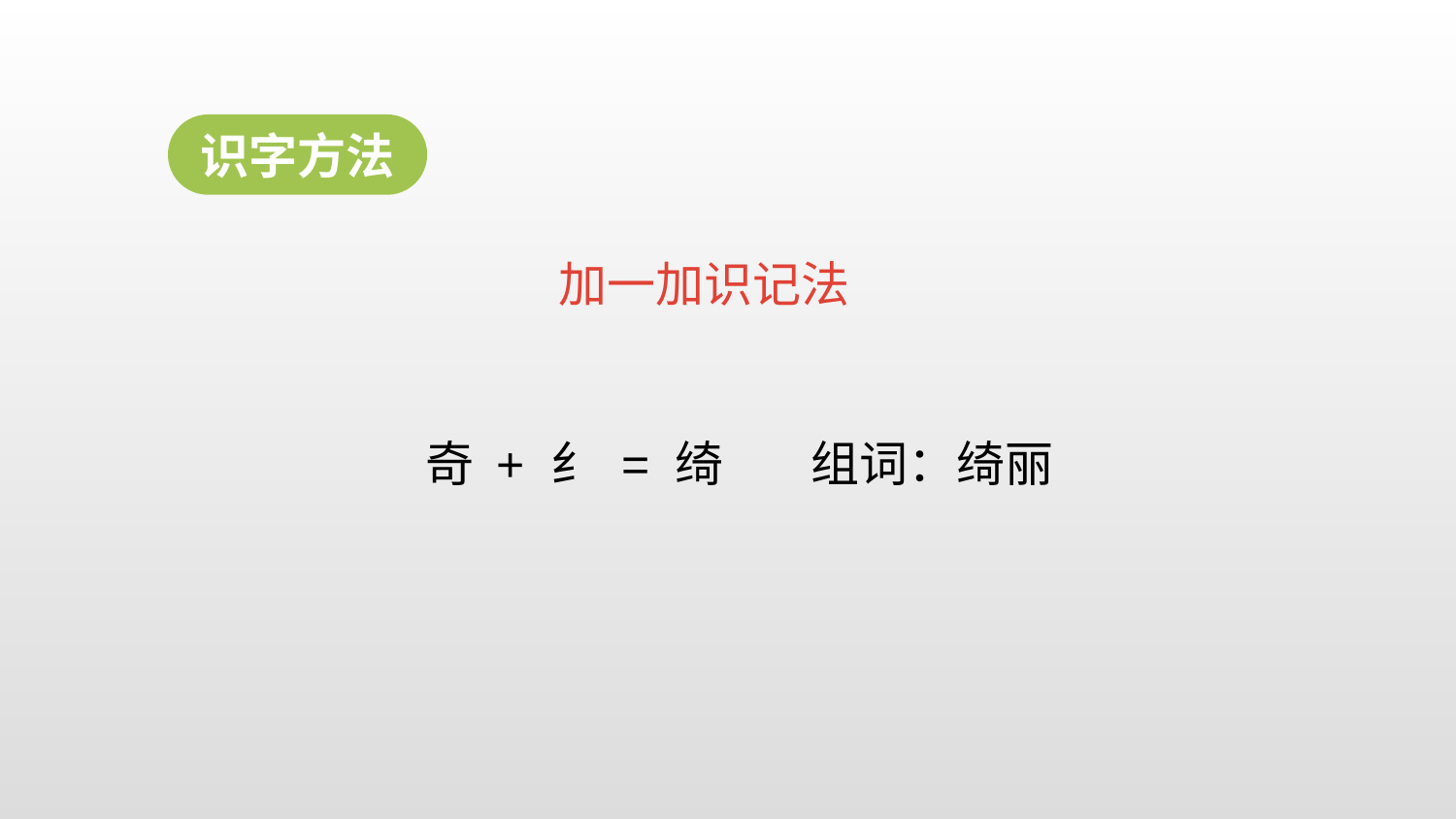

识字方法
 加一加识记法
奇 + 纟 = 绮        组词：绮丽